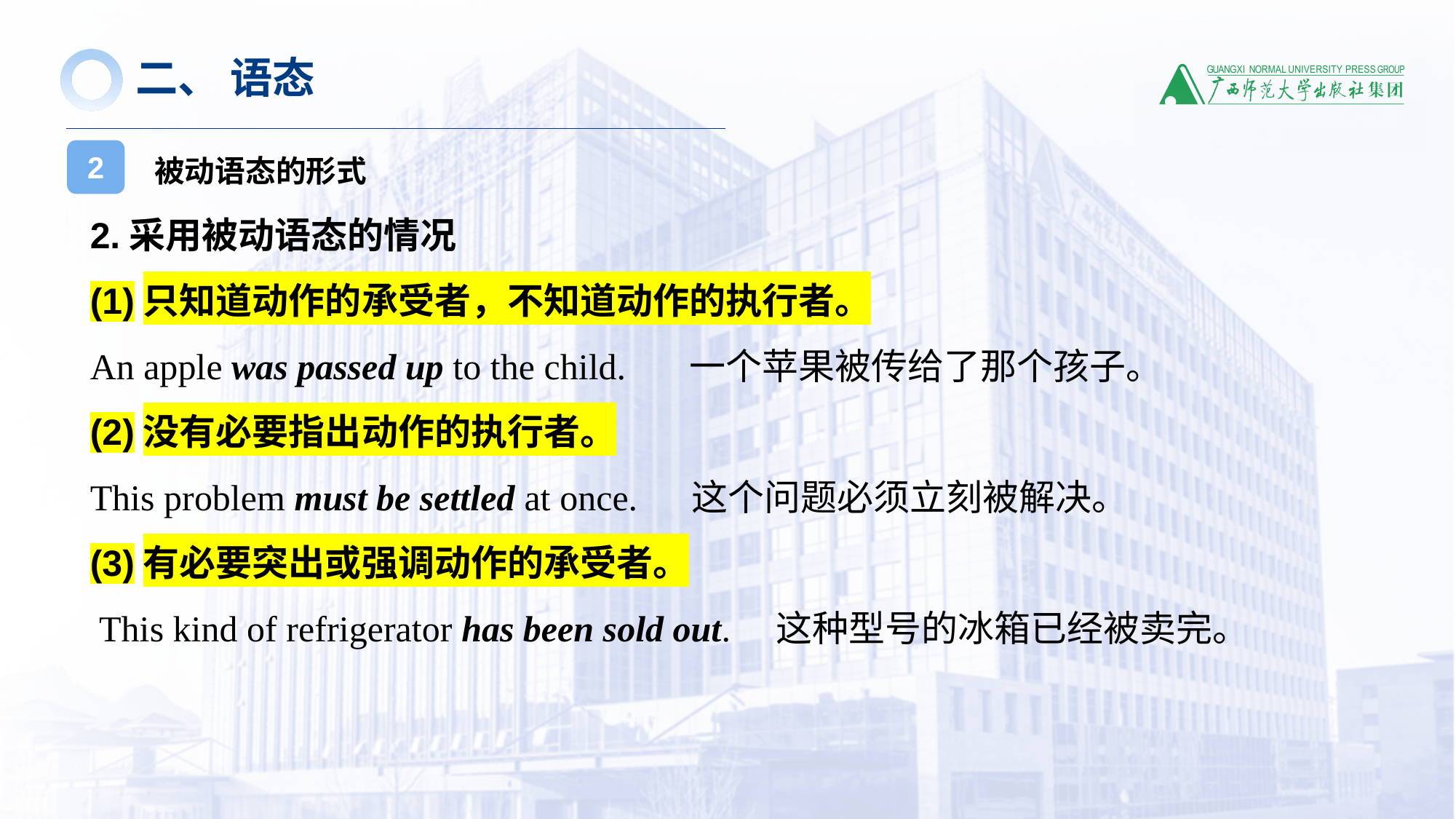

二、 语态

被动语态的形式

2
2.采用被动语态的情况
(1)只知道动作的承受者，不知道动作的执行者。
An apple was passed up to the child.      一个苹果被传给了那个孩子。
(2)没有必要指出动作的执行者。
This problem must be settled at once.     这个问题必须立刻被解决。
(3)有必要突出或强调动作的承受者。
 This kind of refrigerator has been sold out.    这种型号的冰箱已经被卖完。